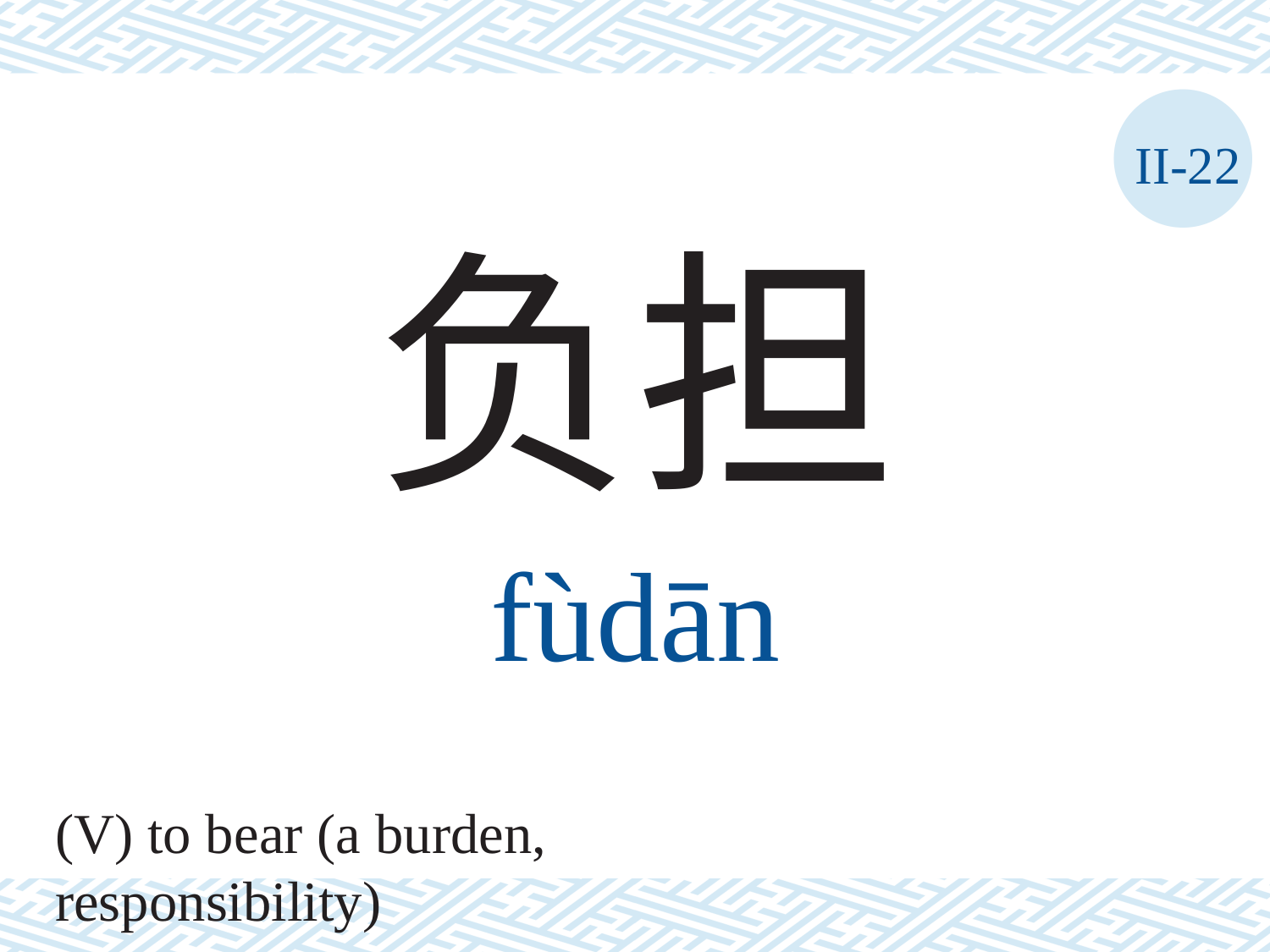

II-22
负担
fùdān
(V) to bear (a burden, responsibility)